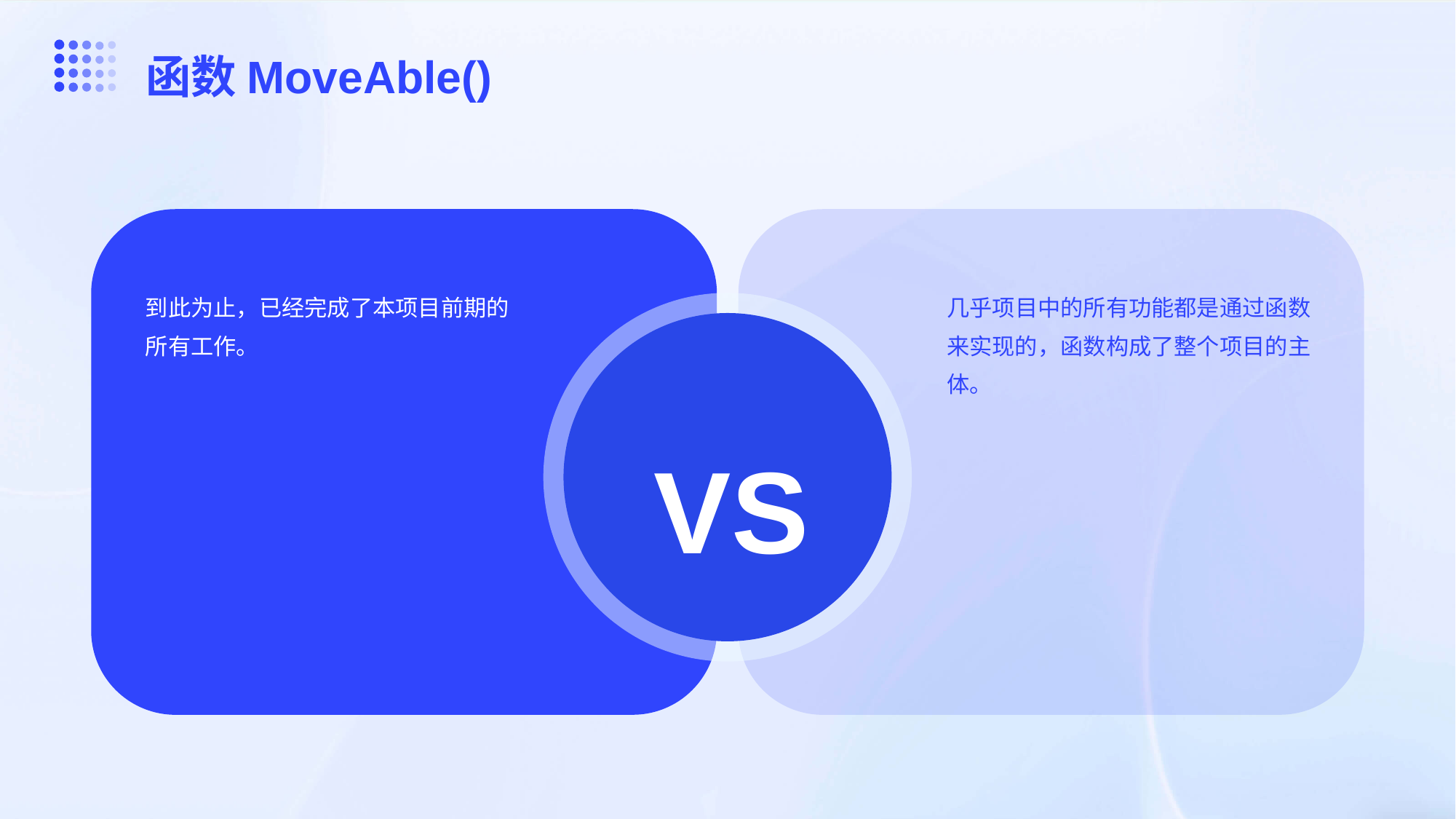

函数MoveAble()

到此为止，已经完成了本项目前期的所有工作。
几乎项目中的所有功能都是通过函数来实现的，函数构成了整个项目的主体。

VS